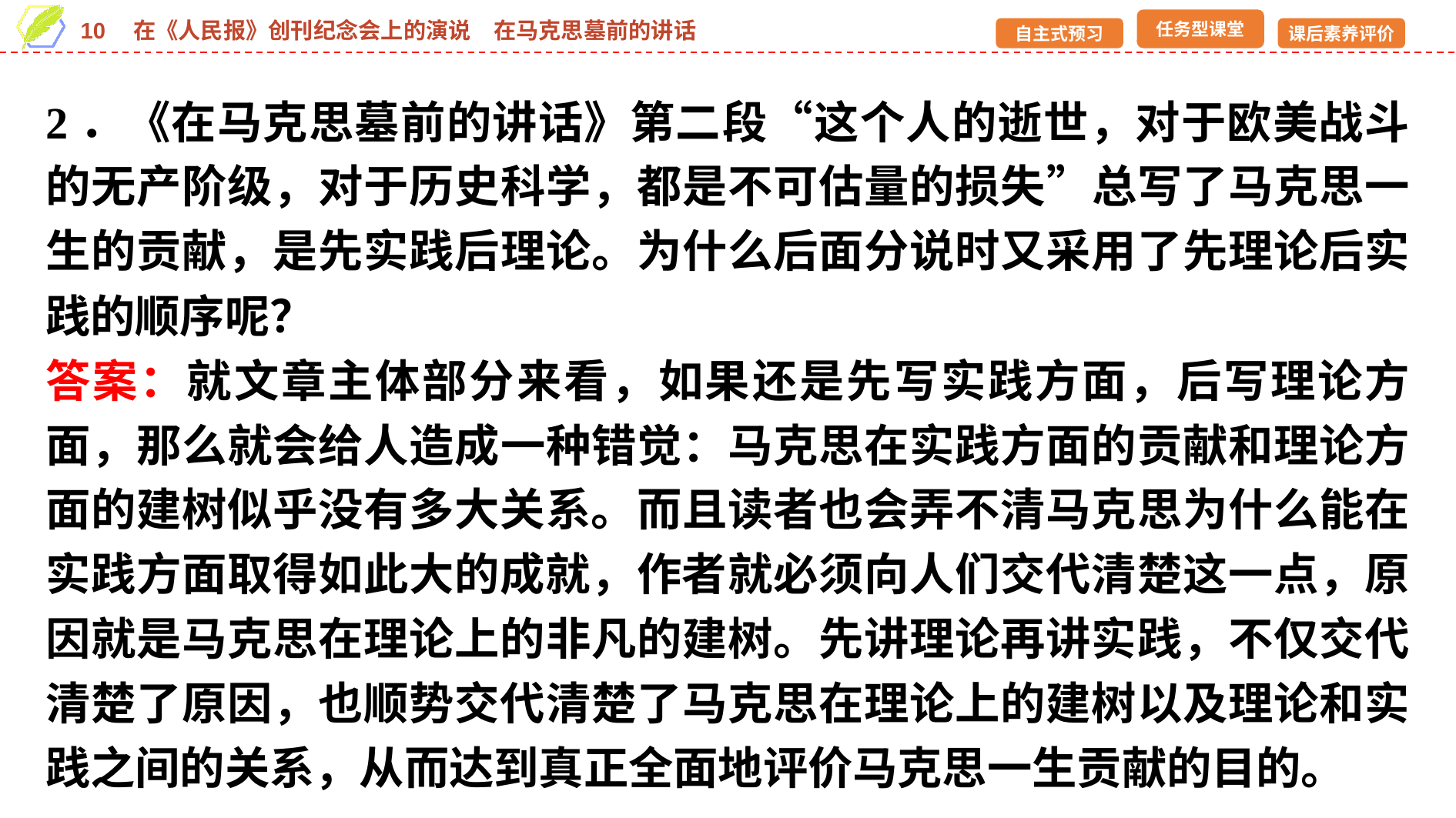

2．《在马克思墓前的讲话》第二段“这个人的逝世，对于欧美战斗的无产阶级，对于历史科学，都是不可估量的损失”总写了马克思一生的贡献，是先实践后理论。为什么后面分说时又采用了先理论后实践的顺序呢？
答案：就文章主体部分来看，如果还是先写实践方面，后写理论方面，那么就会给人造成一种错觉：马克思在实践方面的贡献和理论方面的建树似乎没有多大关系。而且读者也会弄不清马克思为什么能在实践方面取得如此大的成就，作者就必须向人们交代清楚这一点，原因就是马克思在理论上的非凡的建树。先讲理论再讲实践，不仅交代清楚了原因，也顺势交代清楚了马克思在理论上的建树以及理论和实践之间的关系，从而达到真正全面地评价马克思一生贡献的目的。